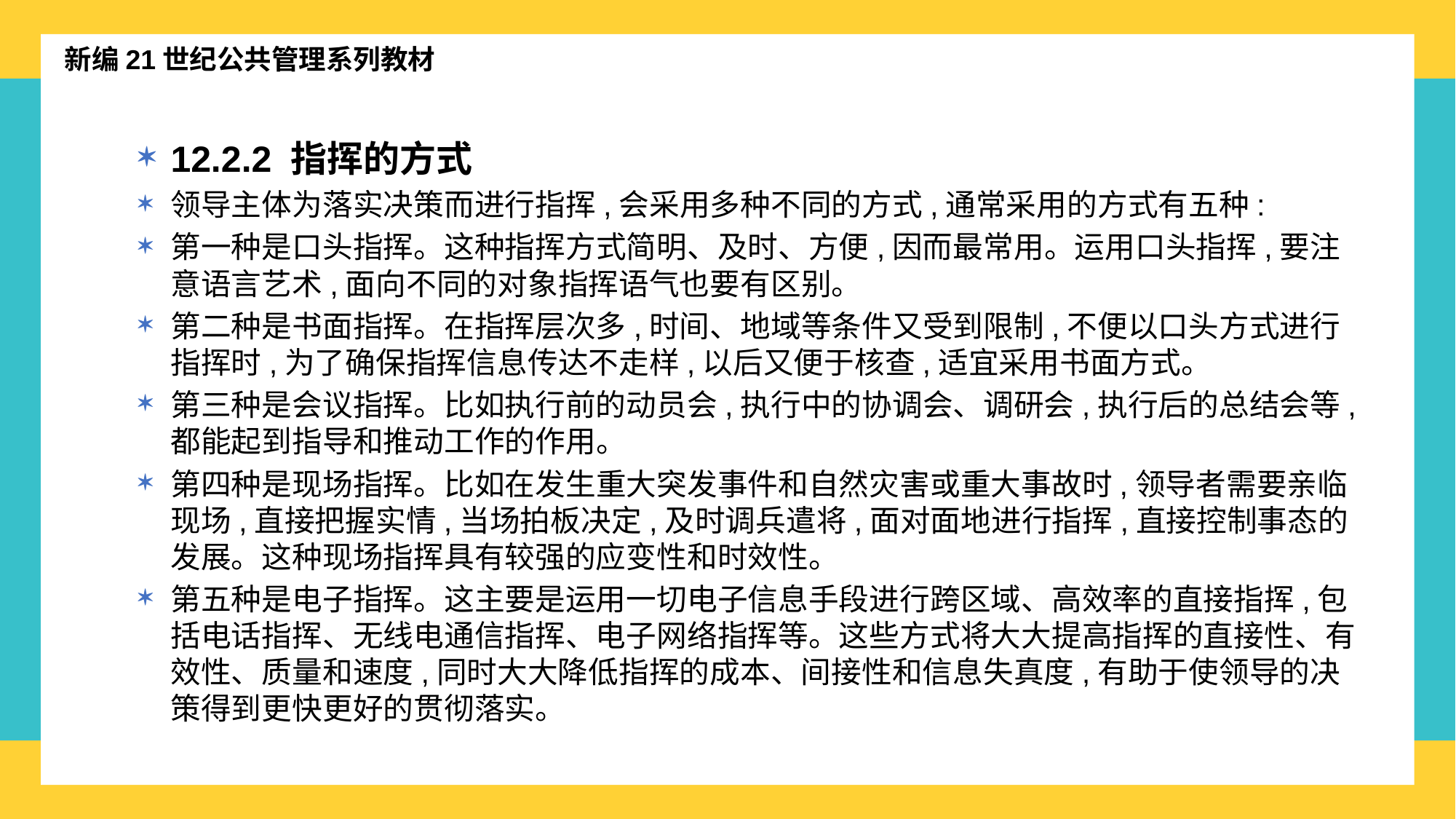

新编21世纪公共管理系列教材
12.2.2 指挥的方式
领导主体为落实决策而进行指挥,会采用多种不同的方式,通常采用的方式有五种:
第一种是口头指挥。这种指挥方式简明、及时、方便,因而最常用。运用口头指挥,要注意语言艺术,面向不同的对象指挥语气也要有区别。
第二种是书面指挥。在指挥层次多,时间、地域等条件又受到限制,不便以口头方式进行指挥时,为了确保指挥信息传达不走样,以后又便于核查,适宜采用书面方式。
第三种是会议指挥。比如执行前的动员会,执行中的协调会、调研会,执行后的总结会等,都能起到指导和推动工作的作用。
第四种是现场指挥。比如在发生重大突发事件和自然灾害或重大事故时,领导者需要亲临现场,直接把握实情,当场拍板决定,及时调兵遣将,面对面地进行指挥,直接控制事态的发展。这种现场指挥具有较强的应变性和时效性。
第五种是电子指挥。这主要是运用一切电子信息手段进行跨区域、高效率的直接指挥,包括电话指挥、无线电通信指挥、电子网络指挥等。这些方式将大大提高指挥的直接性、有效性、质量和速度,同时大大降低指挥的成本、间接性和信息失真度,有助于使领导的决策得到更快更好的贯彻落实。